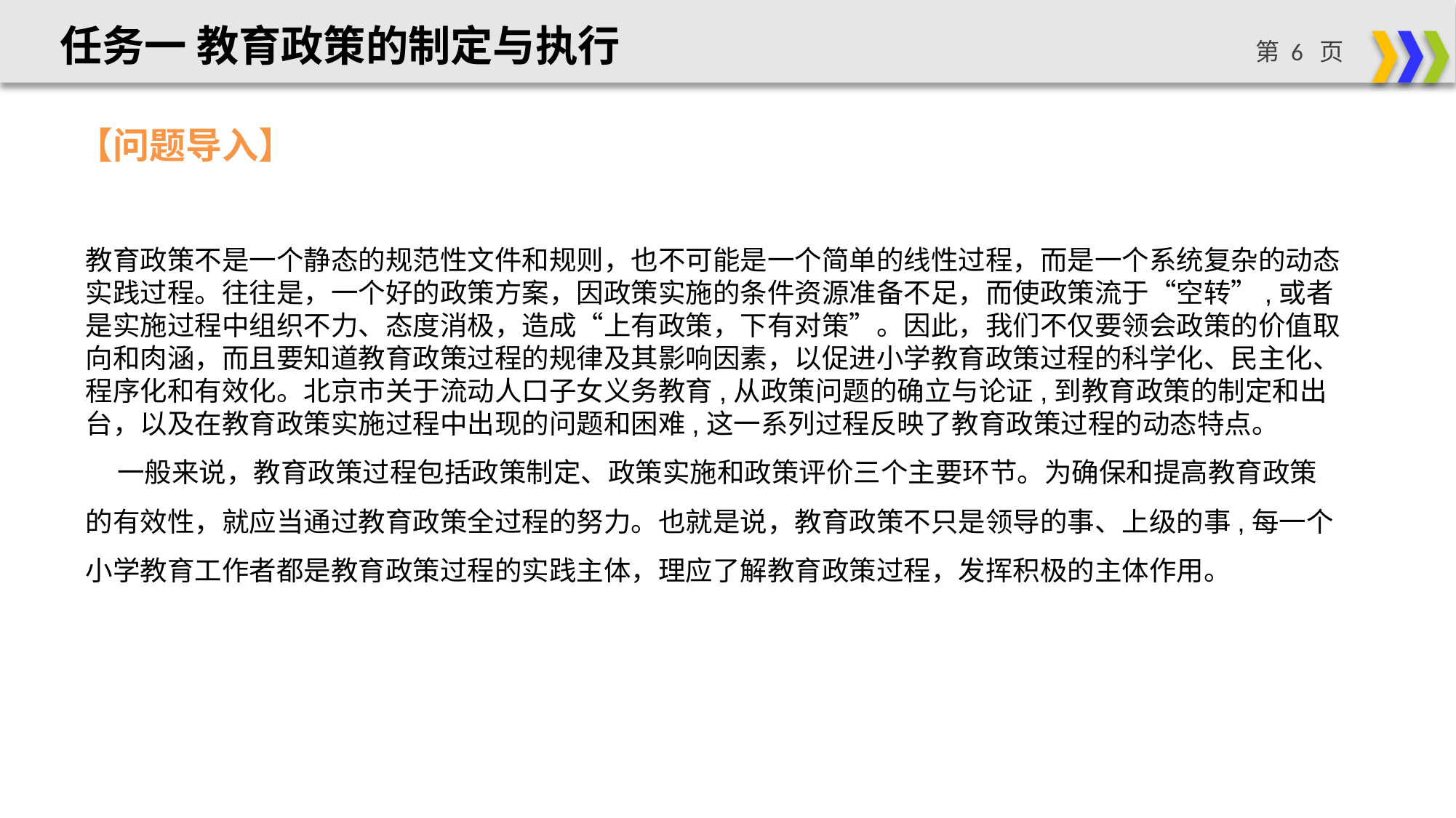

任务一 教育政策的制定与执行
【问题导入】
教育政策不是一个静态的规范性文件和规则，也不可能是一个简单的线性过程，而是一个系统复杂的动态实践过程。往往是，一个好的政策方案，因政策实施的条件资源准备不足，而使政策流于“空转”,或者是实施过程中组织不力、态度消极，造成“上有政策，下有对策”。因此，我们不仅要领会政策的价值取向和肉涵，而且要知道教育政策过程的规律及其影响因素，以促进小学教育政策过程的科学化、民主化、程序化和有效化。北京市关于流动人口子女义务教育,从政策问题的确立与论证,到教育政策的制定和出台，以及在教育政策实施过程中出现的问题和困难,这一系列过程反映了教育政策过程的动态特点。一般来说，教育政策过程包括政策制定、政策实施和政策评价三个主要环节。为确保和提高教育政策的有效性，就应当通过教育政策全过程的努力。也就是说，教育政策不只是领导的事、上级的事,每一个小学教育工作者都是教育政策过程的实践主体，理应了解教育政策过程，发挥积极的主体作用。